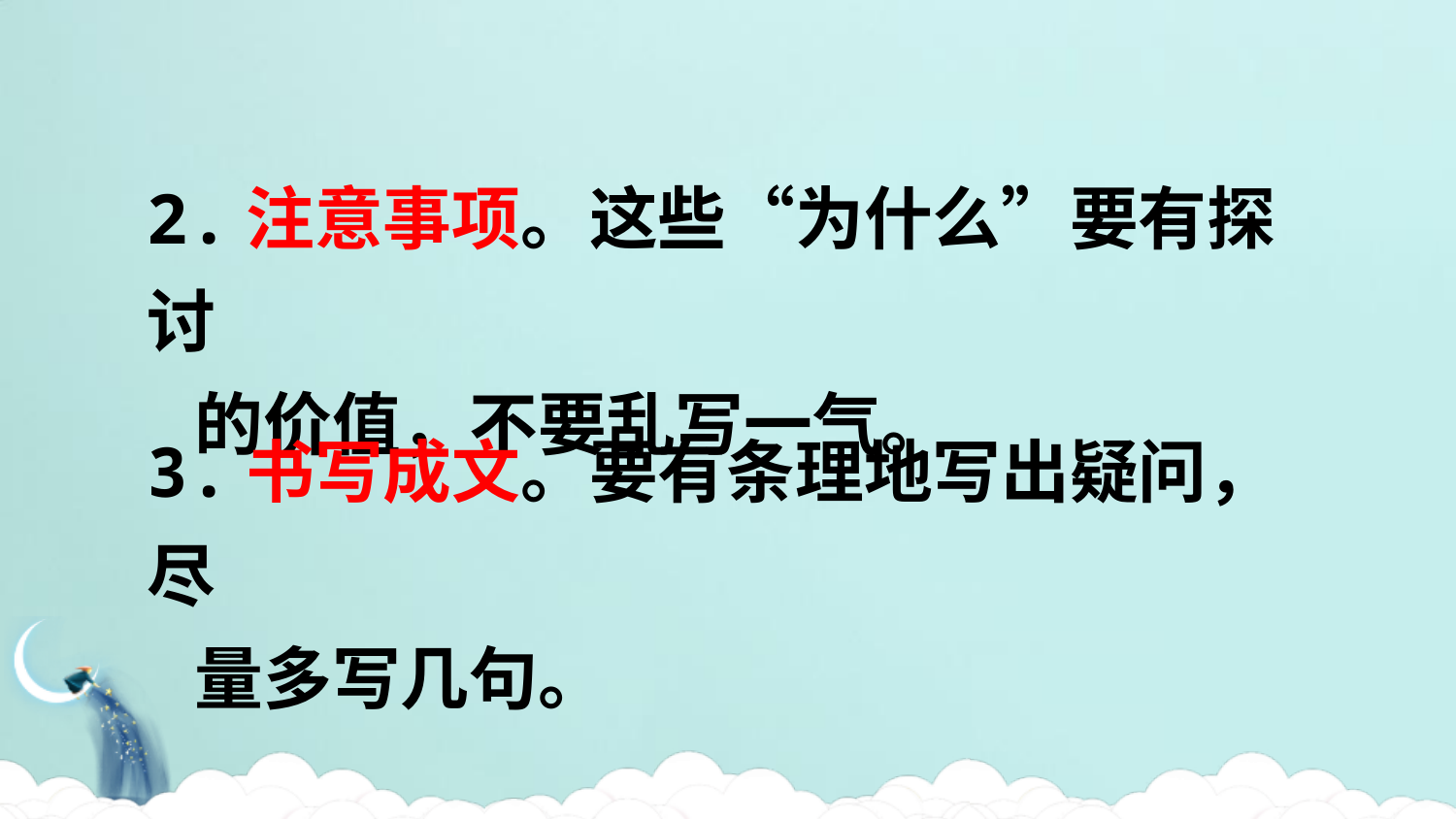

2.注意事项。这些“为什么”要有探讨
  的价值，不要乱写一气。
3.书写成文。要有条理地写出疑问，尽
  量多写几句。